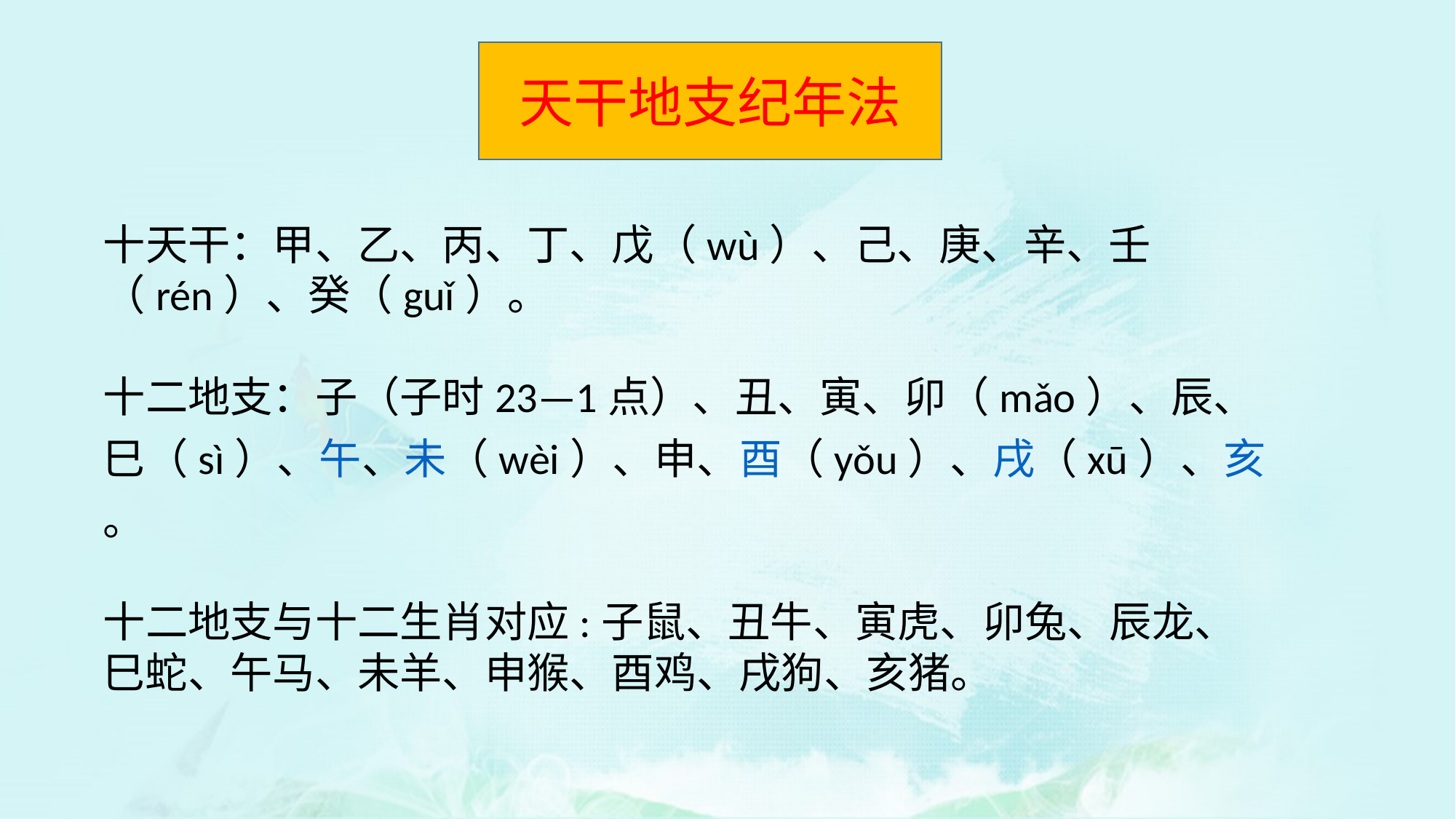

天干地支纪年法
十天干：甲、乙、丙、丁、戊（wù）、己、庚、辛、壬（rén）、癸（guǐ）。

十二地支：子（子时23—1点）、丑、寅、卯（mǎo）、辰、巳（sì）、午、未（wèi）、申、酉（yǒu）、戌（xū）、亥。

十二地支与十二生肖对应:子鼠、丑牛、寅虎、卯兔、辰龙、巳蛇、午马、未羊、申猴、酉鸡、戌狗、亥猪。